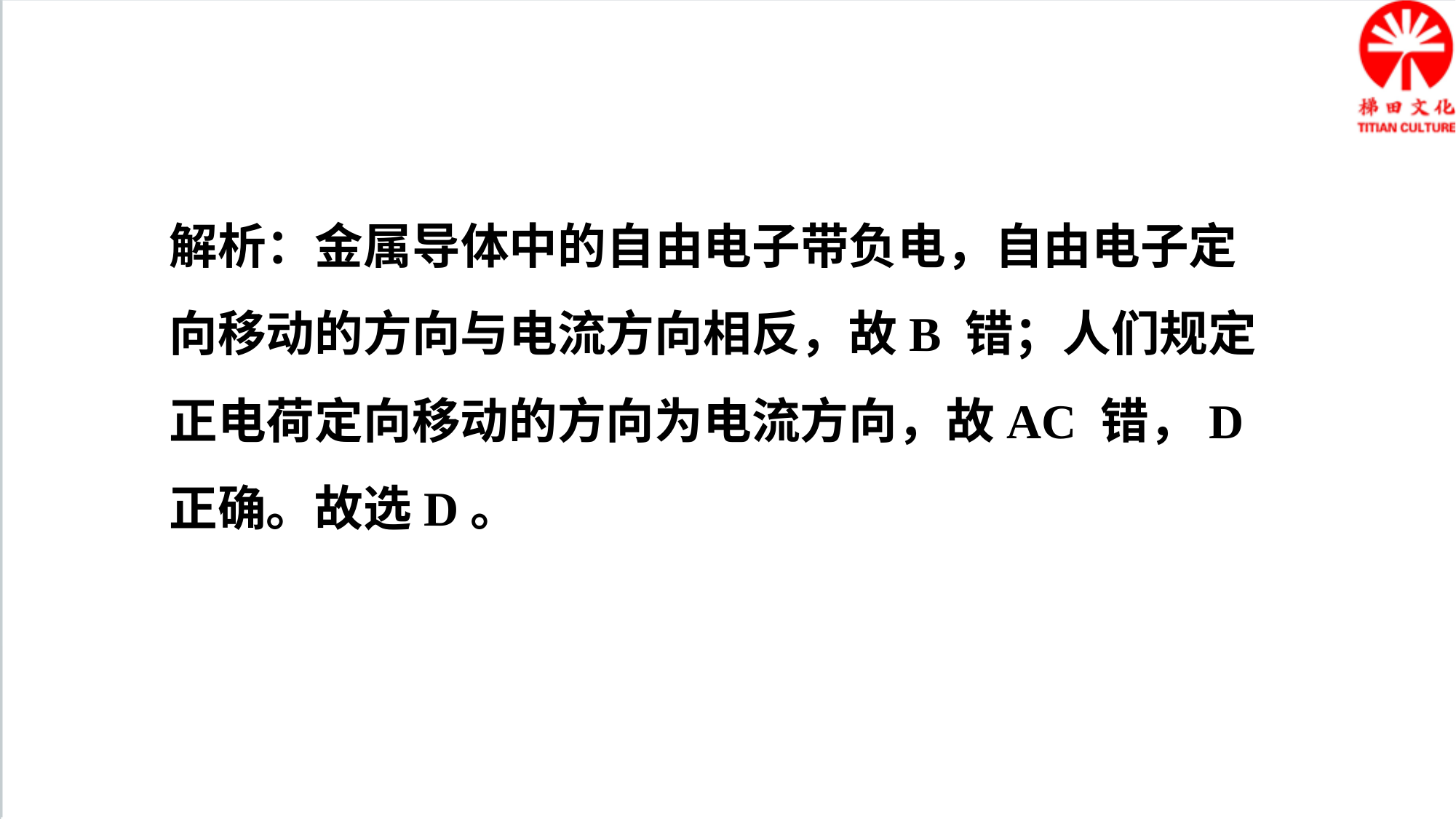

解析：金属导体中的自由电子带负电，自由电子定向移动的方向与电流方向相反，故B 错；人们规定正电荷定向移动的方向为电流方向，故AC 错，D 正确。故选D。